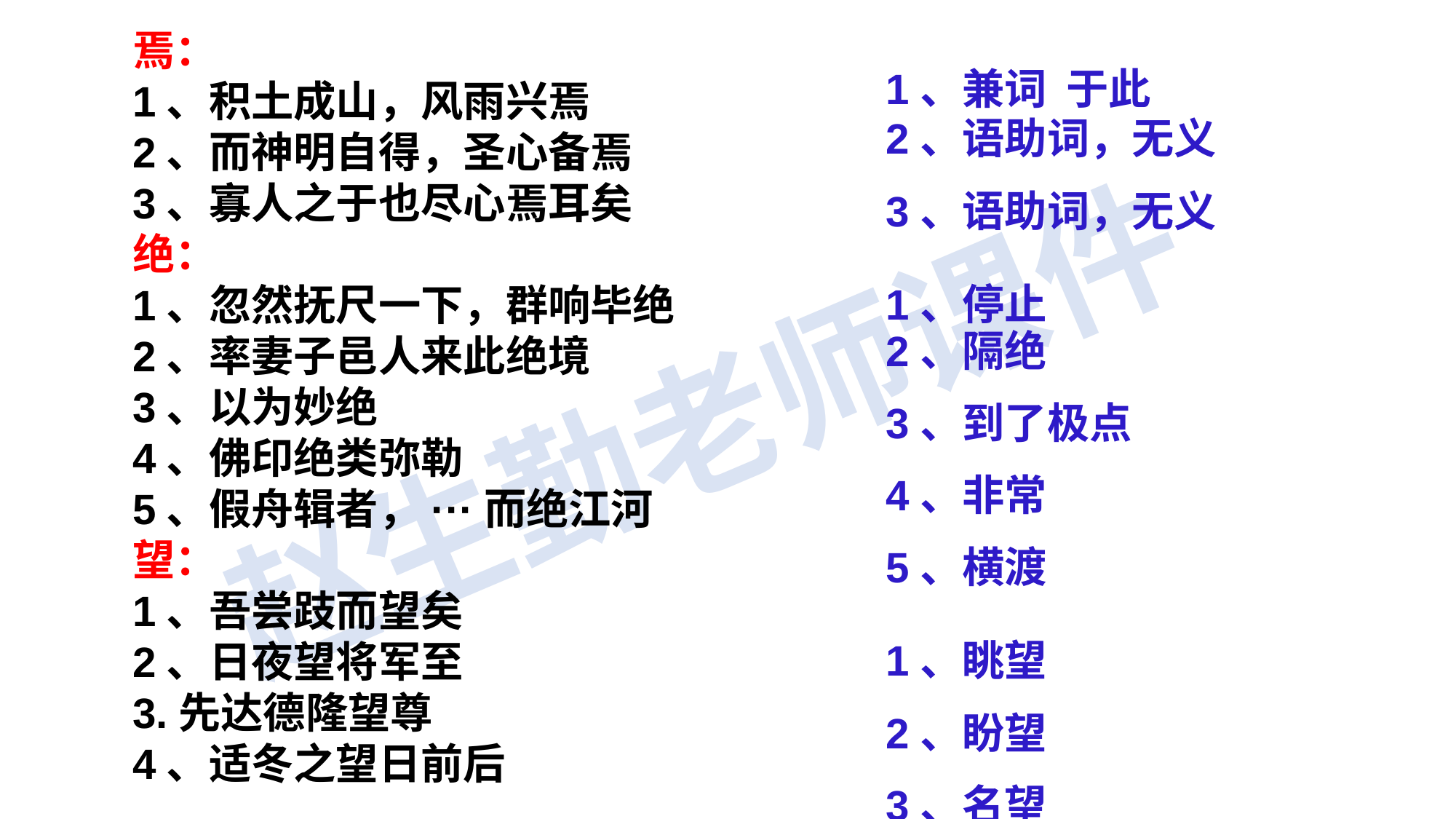

焉：
1、积土成山，风雨兴焉
2、而神明自得，圣心备焉
3、寡人之于也尽心焉耳矣
绝：
1、忽然抚尺一下，群响毕绝
2、率妻子邑人来此绝境
3、以为妙绝
4、佛印绝类弥勒
5、假舟辑者，···而绝江河
望：
1、吾尝跂而望矣
2、日夜望将军至
3.先达德隆望尊
4、适冬之望日前后
1、兼词  于此
2、语助词，无义
3、语助词，无义

1、停止
2、隔绝
3、到了极点
4、非常
5、横渡

1、眺望
2、盼望
3、名望
4、农历每月十五